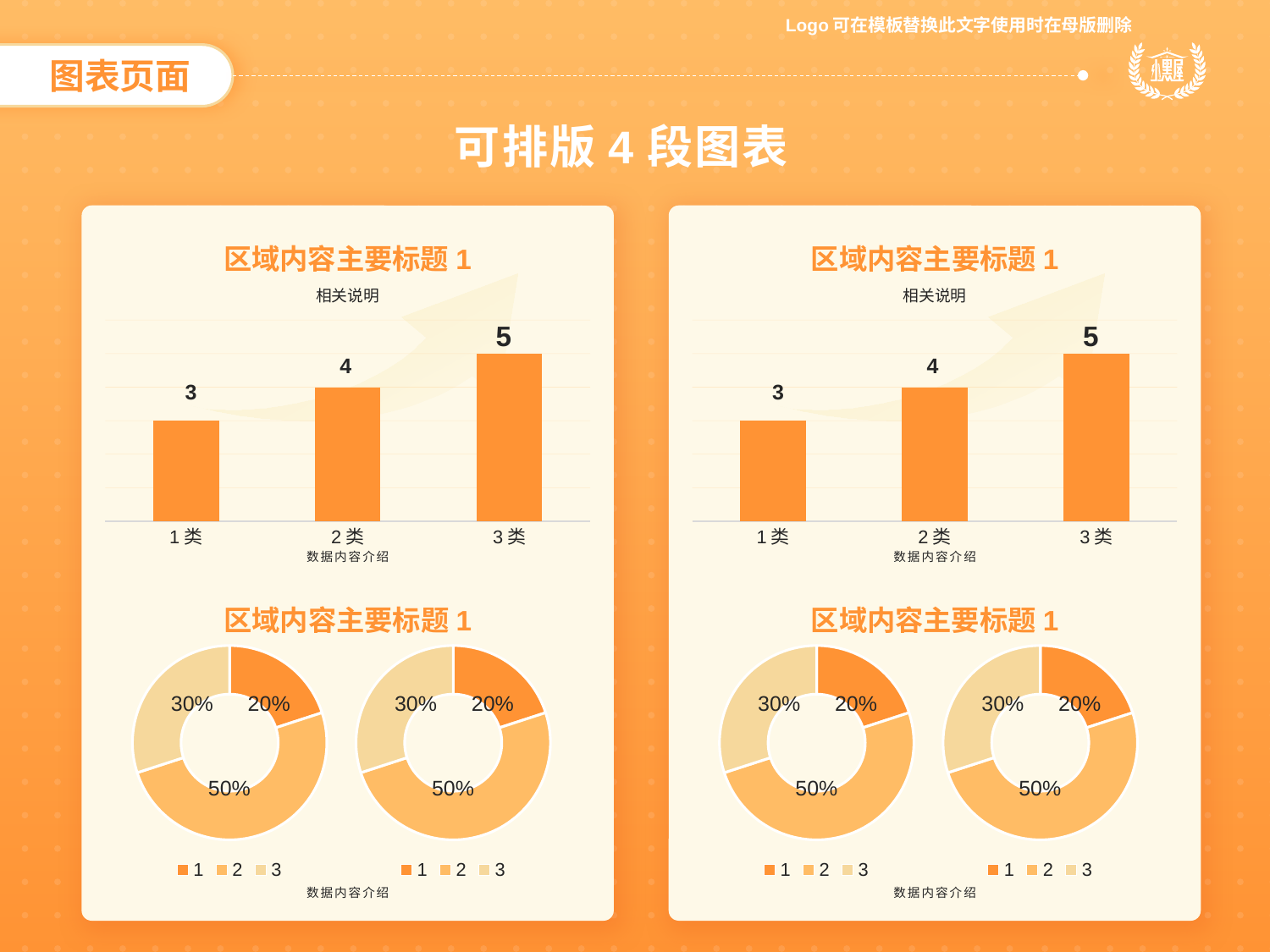

图表页面
可排版4段图表

5

### Chart

| Category | 系列 1 |
|---|---|
| 1类 | 3.0 |
| 2类 | 4.0 |
| 3类 | 5.0 |
4
3

5

### Chart

| Category | 系列 1 |
|---|---|
| 1类 | 3.0 |
| 2类 | 4.0 |
| 3类 | 5.0 |
4
3
区域内容主要标题1
区域内容主要标题1
相关说明
相关说明
数据内容介绍
数据内容介绍
区域内容主要标题1
区域内容主要标题1

### Chart

| Category | 销售额 |
|---|---|
| 1 | 0.2 |
| 2 | 0.5 |
| 3 | 0.3 |
30%
20%
50%

### Chart

| Category | 销售额 |
|---|---|
| 1 | 0.2 |
| 2 | 0.5 |
| 3 | 0.3 |
30%
20%
50%

### Chart

| Category | 销售额 |
|---|---|
| 1 | 0.2 |
| 2 | 0.5 |
| 3 | 0.3 |
30%
20%
50%

### Chart

| Category | 销售额 |
|---|---|
| 1 | 0.2 |
| 2 | 0.5 |
| 3 | 0.3 |
30%
20%
50%
数据内容介绍
数据内容介绍